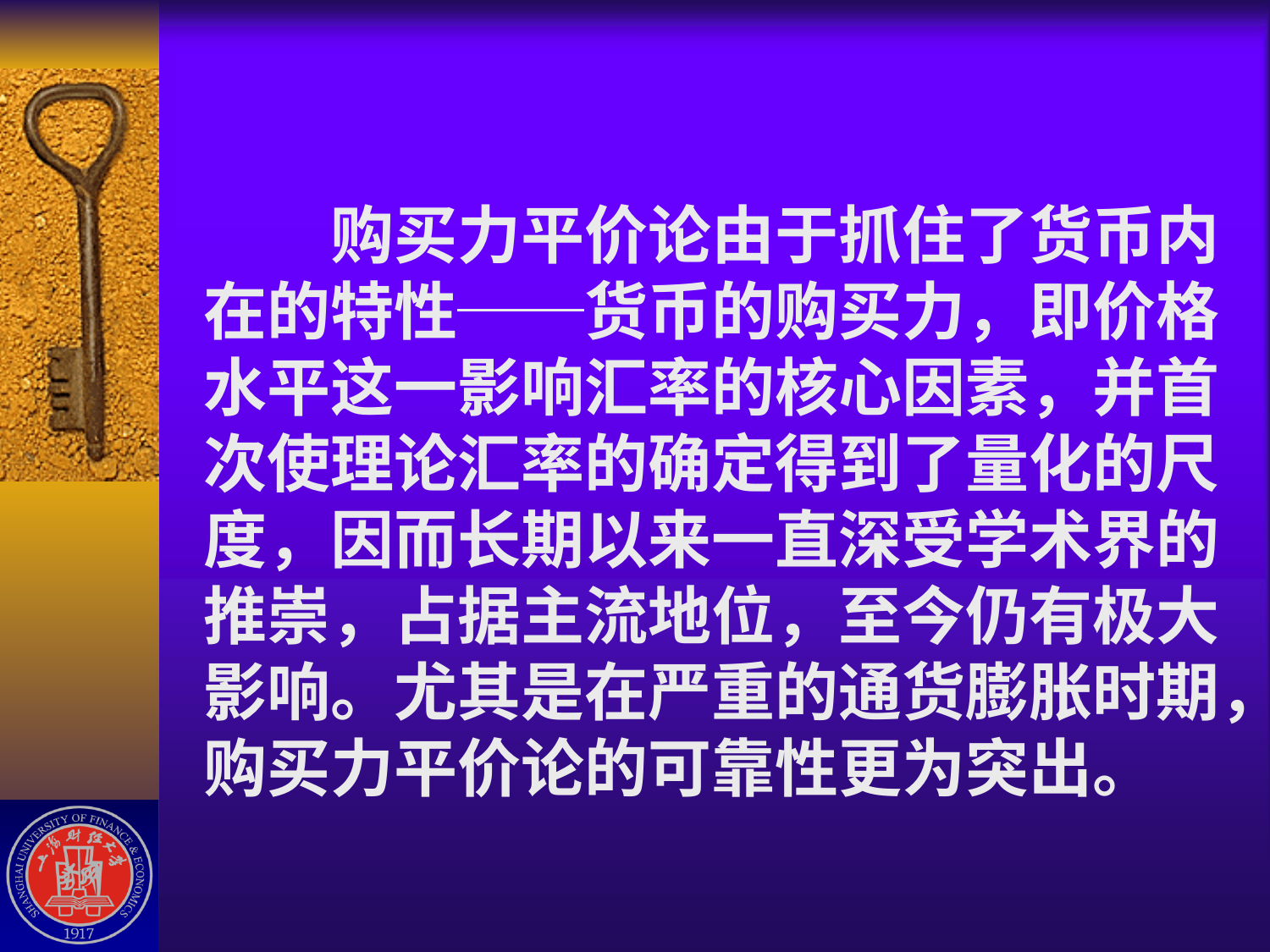

# 购买力平价论由于抓住了货币内在的特性──货币的购买力，即价格水平这一影响汇率的核心因素，并首次使理论汇率的确定得到了量化的尺度，因而长期以来一直深受学术界的推崇，占据主流地位，至今仍有极大影响。尤其是在严重的通货膨胀时期，购买力平价论的可靠性更为突出。